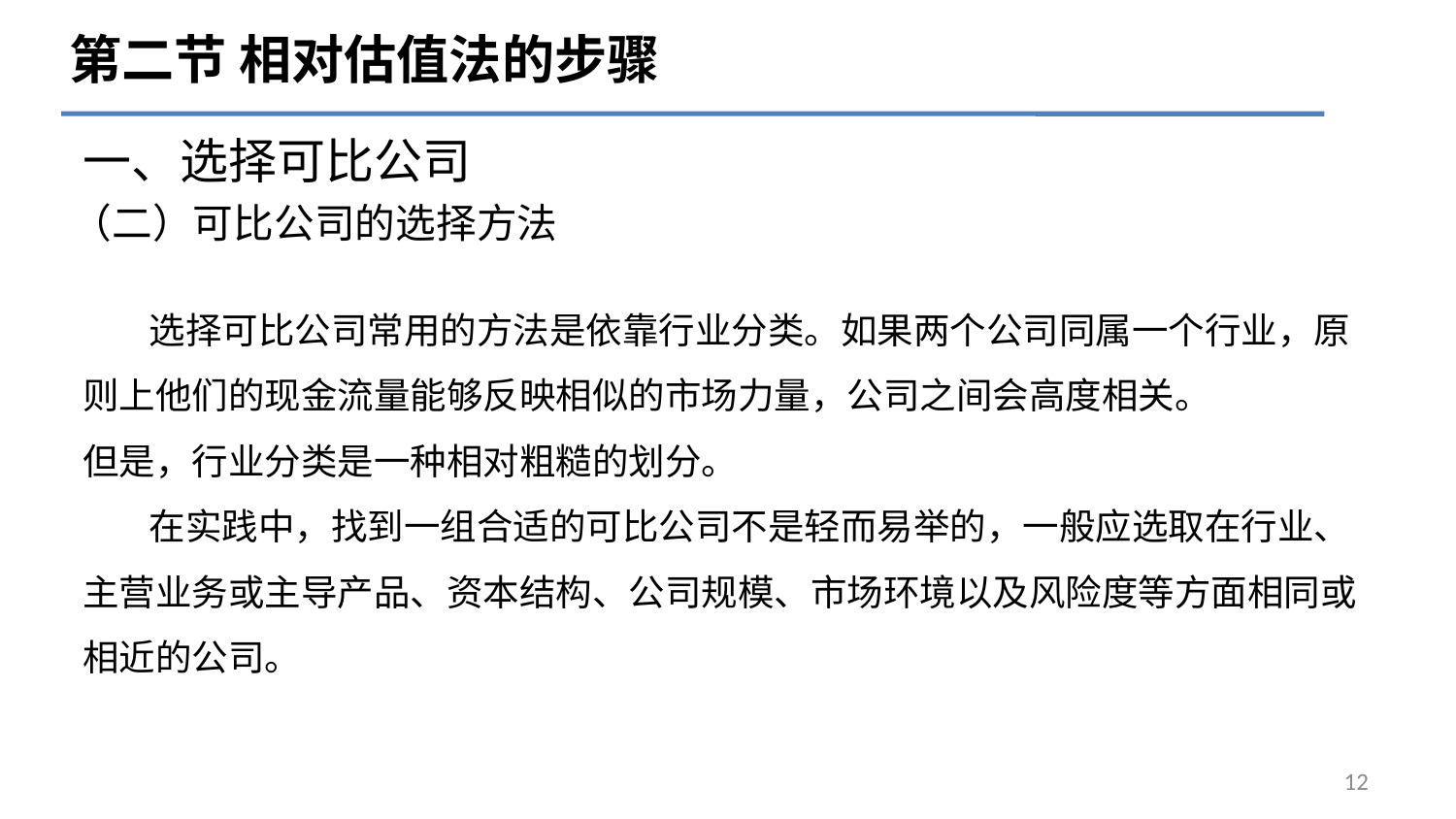

第二节 相对估值法的步骤
一、选择可比公司
# （二）可比公司的选择方法
       选择可比公司常用的方法是依靠行业分类。如果两个公司同属一个行业，原则上他们的现金流量能够反映相似的市场力量，公司之间会高度相关。
但是，行业分类是一种相对粗糙的划分。
       在实践中，找到一组合适的可比公司不是轻而易举的，一般应选取在行业、主营业务或主导产品、资本结构、公司规模、市场环境以及风险度等方面相同或相近的公司。
12